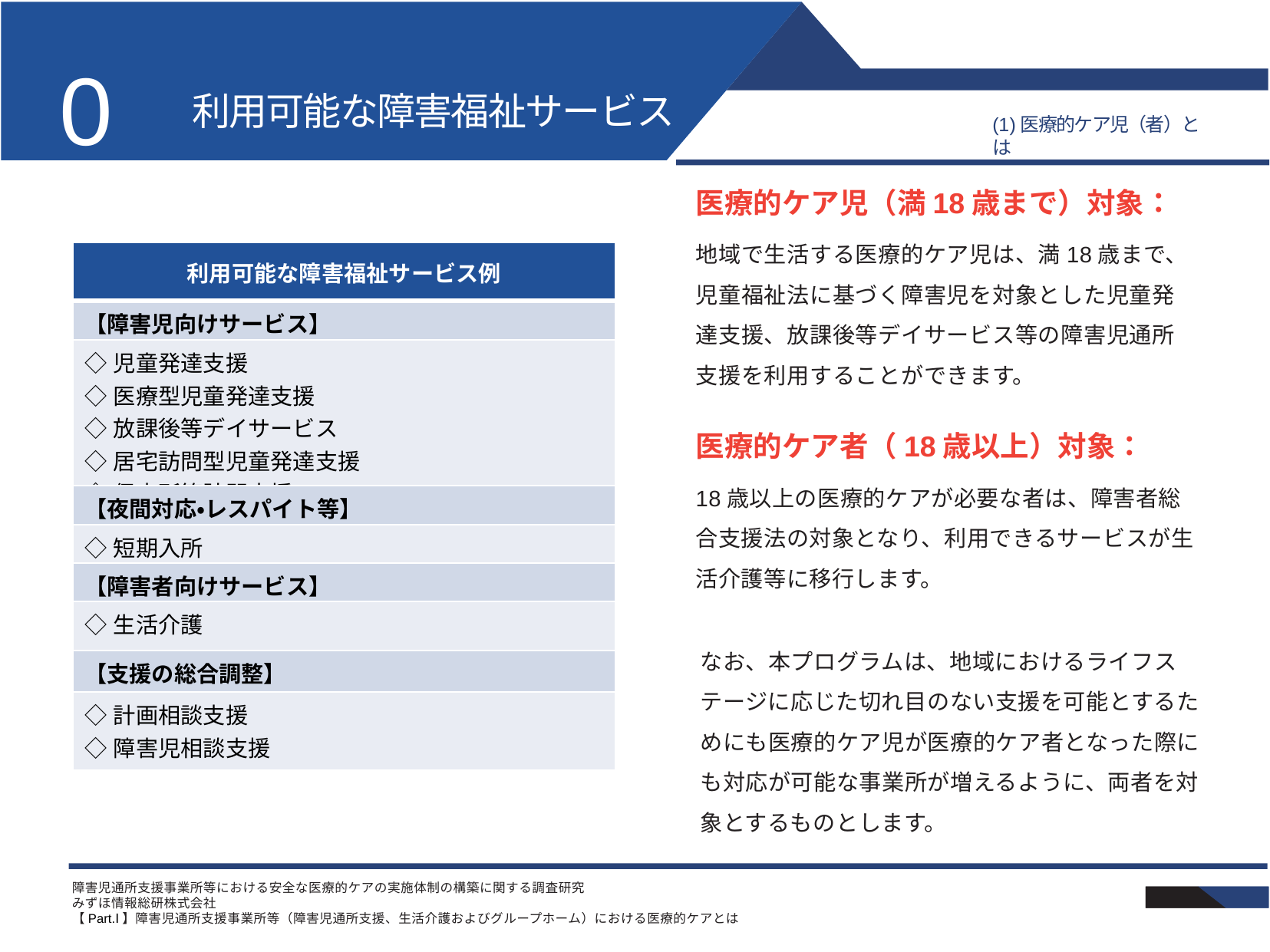

02
# 利用可能な障害福祉サービス
(1)医療的ケア児（者）とは

医療的ケア児（満18歳まで）対象：
地域で生活する医療的ケア児は、満18歳まで、児童福祉法に基づく障害児を対象とした児童発達支援、放課後等デイサービス等の障害児通所支援を利用することができます。
| 利用可能な障害福祉サービス例 |
| --- |
| 【障害児向けサービス】 |
| ◇児童発達支援 ◇医療型児童発達支援 ◇放課後等デイサービス ◇居宅訪問型児童発達支援 ◇保育所等訪問支援 |
| 【夜間対応・レスパイト等】 |
| ◇短期入所 |
| 【障害者向けサービス】 |
| ◇生活介護 |
| 【支援の総合調整】 |
| ◇計画相談支援 ◇障害児相談支援 |
医療的ケア者（18歳以上）対象：
18歳以上の医療的ケアが必要な者は、障害者総合支援法の対象となり、利用できるサービスが生活介護等に移行します。
なお、本プログラムは、地域におけるライフステージに応じた切れ目のない支援を可能とするためにも医療的ケア児が医療的ケア者となった際にも対応が可能な事業所が増えるように、両者を対象とするものとします。

障害児通所支援事業所等における安全な医療的ケアの実施体制の構築に関する調査研究
みずほ情報総研株式会社
【Part.Ⅰ】障害児通所支援事業所等（障害児通所支援、生活介護およびグループホーム）における医療的ケアとは

5